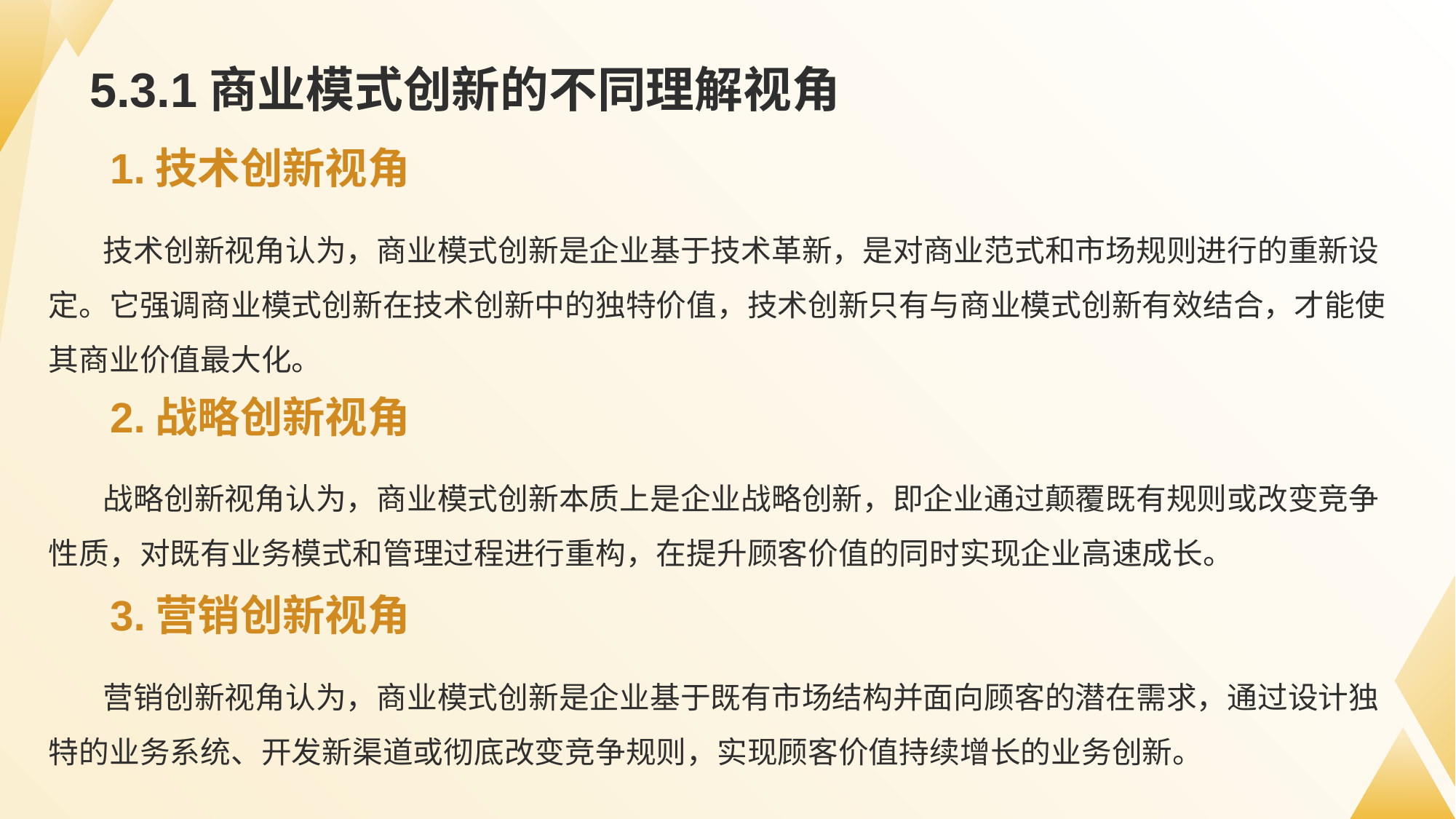

# 5.3.1商业模式创新的不同理解视角
1.技术创新视角
技术创新视角认为，商业模式创新是企业基于技术革新，是对商业范式和市场规则进行的重新设定。它强调商业模式创新在技术创新中的独特价值，技术创新只有与商业模式创新有效结合，才能使其商业价值最大化。
2.战略创新视角
战略创新视角认为，商业模式创新本质上是企业战略创新，即企业通过颠覆既有规则或改变竞争性质，对既有业务模式和管理过程进行重构，在提升顾客价值的同时实现企业高速成长。
3.营销创新视角
营销创新视角认为，商业模式创新是企业基于既有市场结构并面向顾客的潜在需求，通过设计独特的业务系统、开发新渠道或彻底改变竞争规则，实现顾客价值持续增长的业务创新。